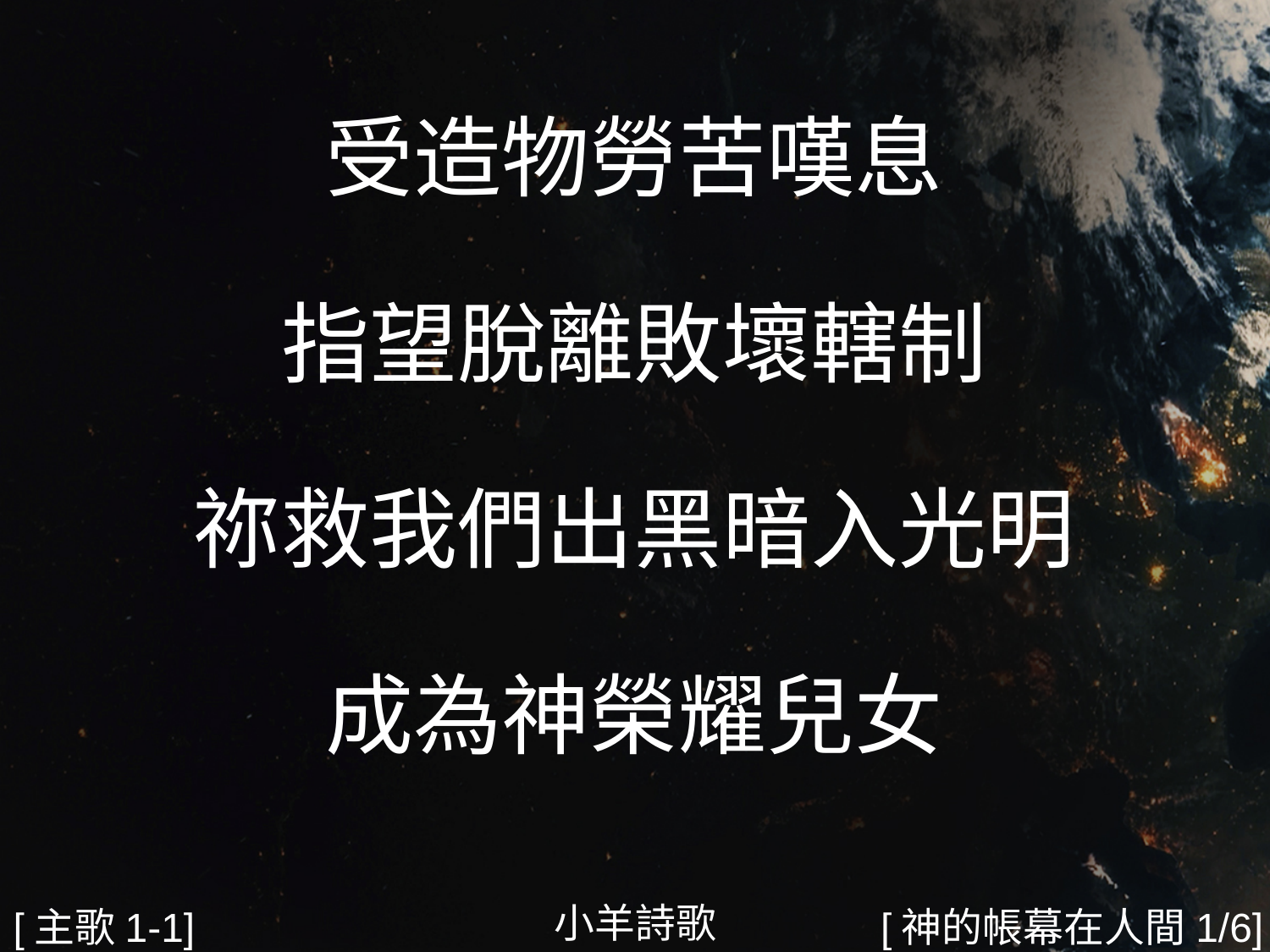

受造物勞苦嘆息

指望脫離敗壞轄制

祢救我們出黑暗入光明

成為神榮耀兒女
#

小羊詩歌
[主歌1-1]
[神的帳幕在人間1/6]